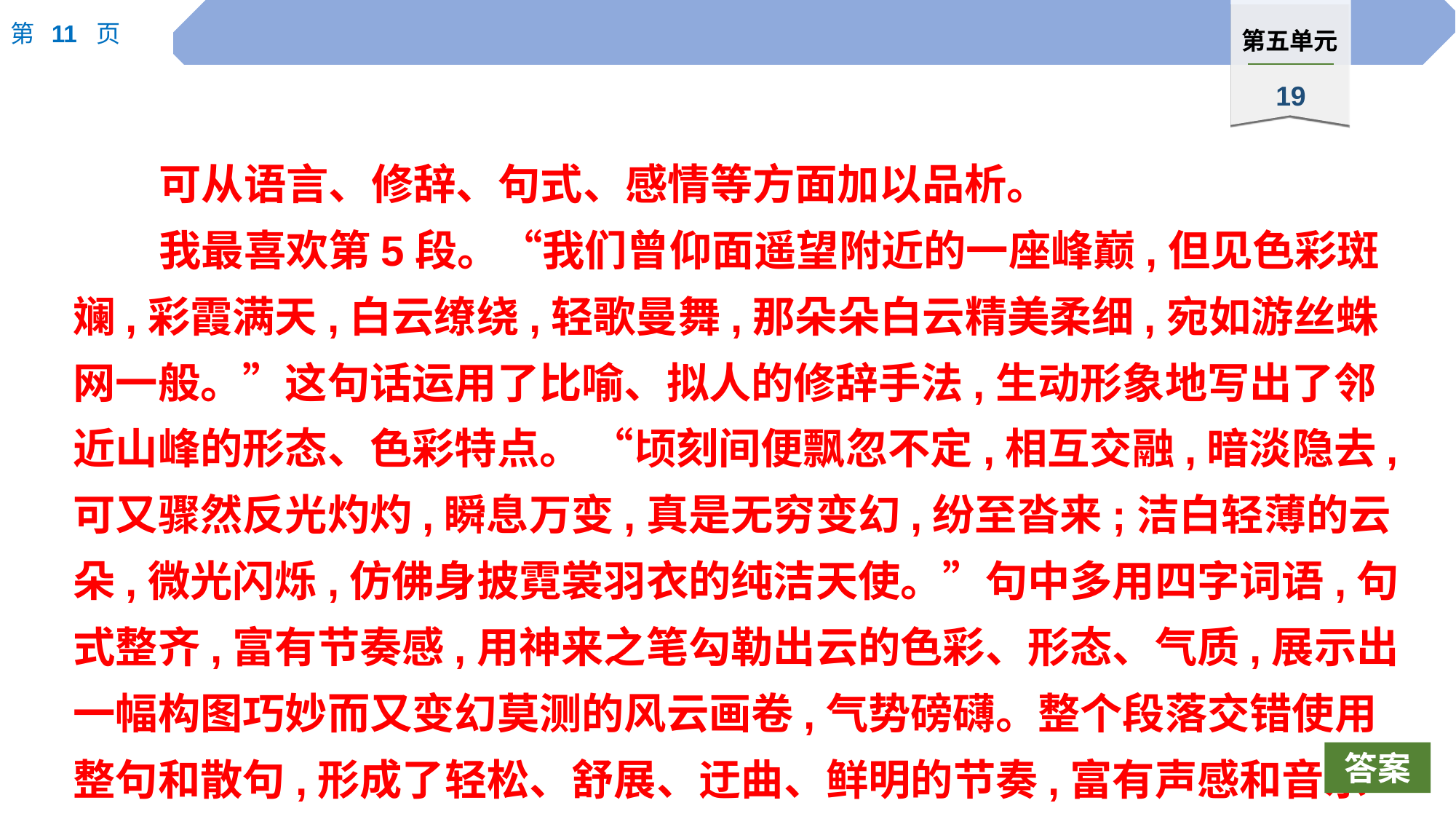

可从语言、修辞、句式、感情等方面加以品析。
我最喜欢第5段。“我们曾仰面遥望附近的一座峰巅,但见色彩斑斓,彩霞满天,白云缭绕,轻歌曼舞,那朵朵白云精美柔细,宛如游丝蛛网一般。”这句话运用了比喻、拟人的修辞手法,生动形象地写出了邻近山峰的形态、色彩特点。 “顷刻间便飘忽不定,相互交融,暗淡隐去,可又骤然反光灼灼,瞬息万变,真是无穷变幻,纷至沓来;洁白轻薄的云朵,微光闪烁,仿佛身披霓裳羽衣的纯洁天使。”句中多用四字词语,句式整齐,富有节奏感,用神来之笔勾勒出云的色彩、形态、气质,展示出一幅构图巧妙而又变幻莫测的风云画卷,气势磅礴。整个段落交错使用整句和散句,形成了轻松、舒展、迂曲、鲜明的节奏,富有声感和音乐美。
答案